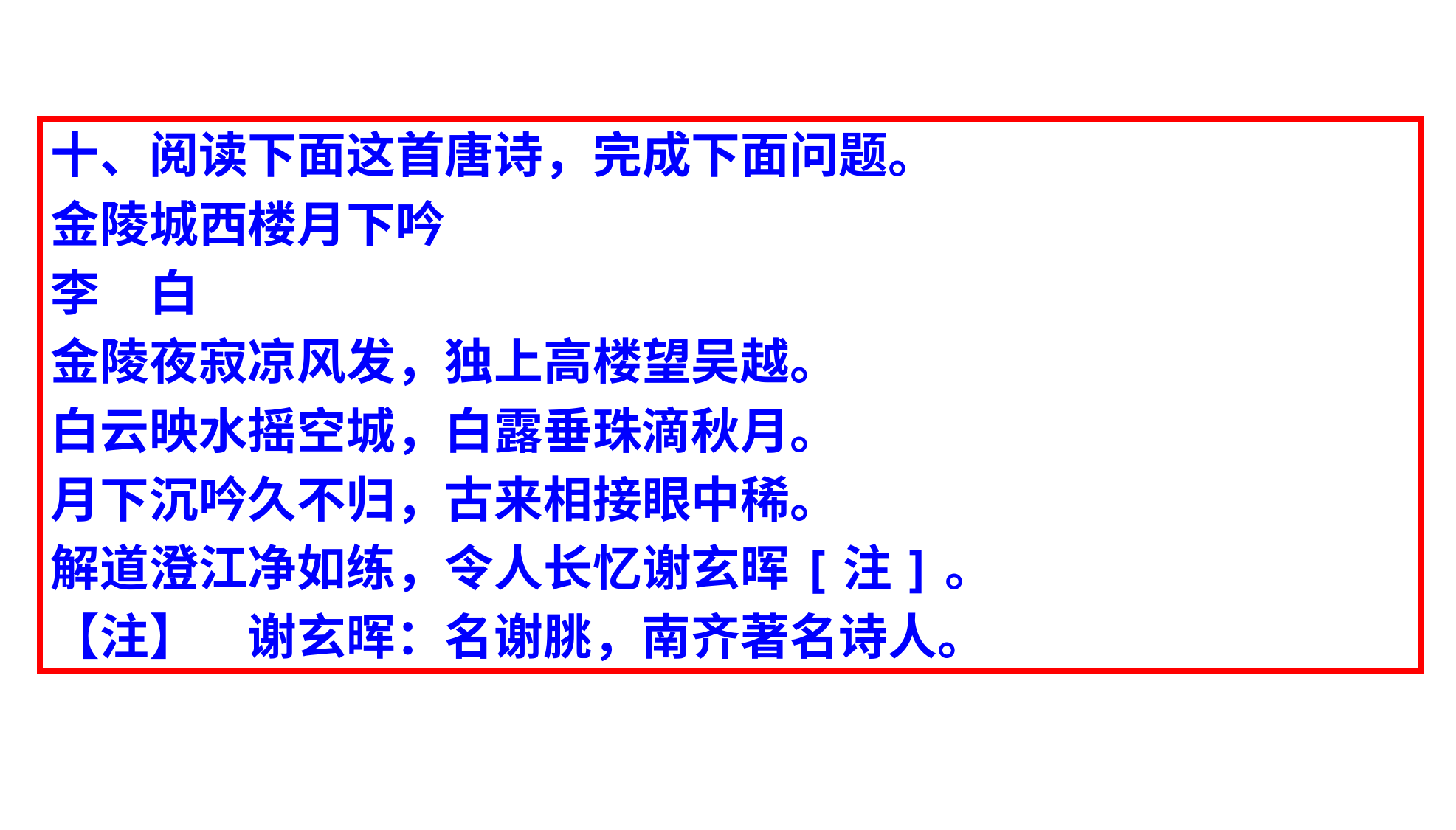

十、阅读下面这首唐诗，完成下面问题。
金陵城西楼月下吟
李　白
金陵夜寂凉风发，独上高楼望吴越。
白云映水摇空城，白露垂珠滴秋月。
月下沉吟久不归，古来相接眼中稀。
解道澄江净如练，令人长忆谢玄晖[注]。
【注】　谢玄晖：名谢朓，南齐著名诗人。